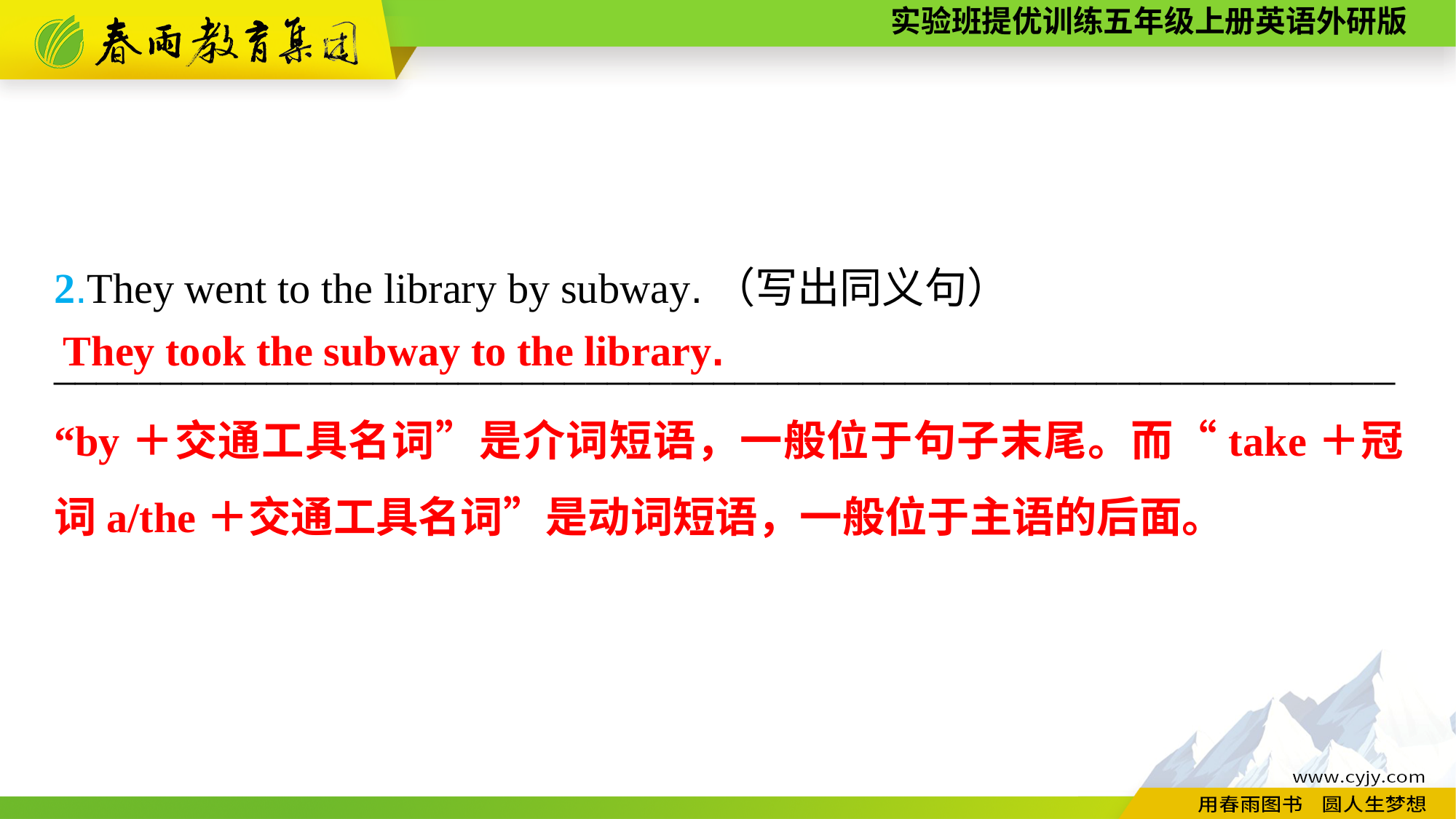

2.They went to the library by subway.（写出同义句）
_______________________________________________________________
They took the subway to the library.
“by＋交通工具名词”是介词短语，一般位于句子末尾。而“take＋冠词a/the＋交通工具名词”是动词短语，一般位于主语的后面。